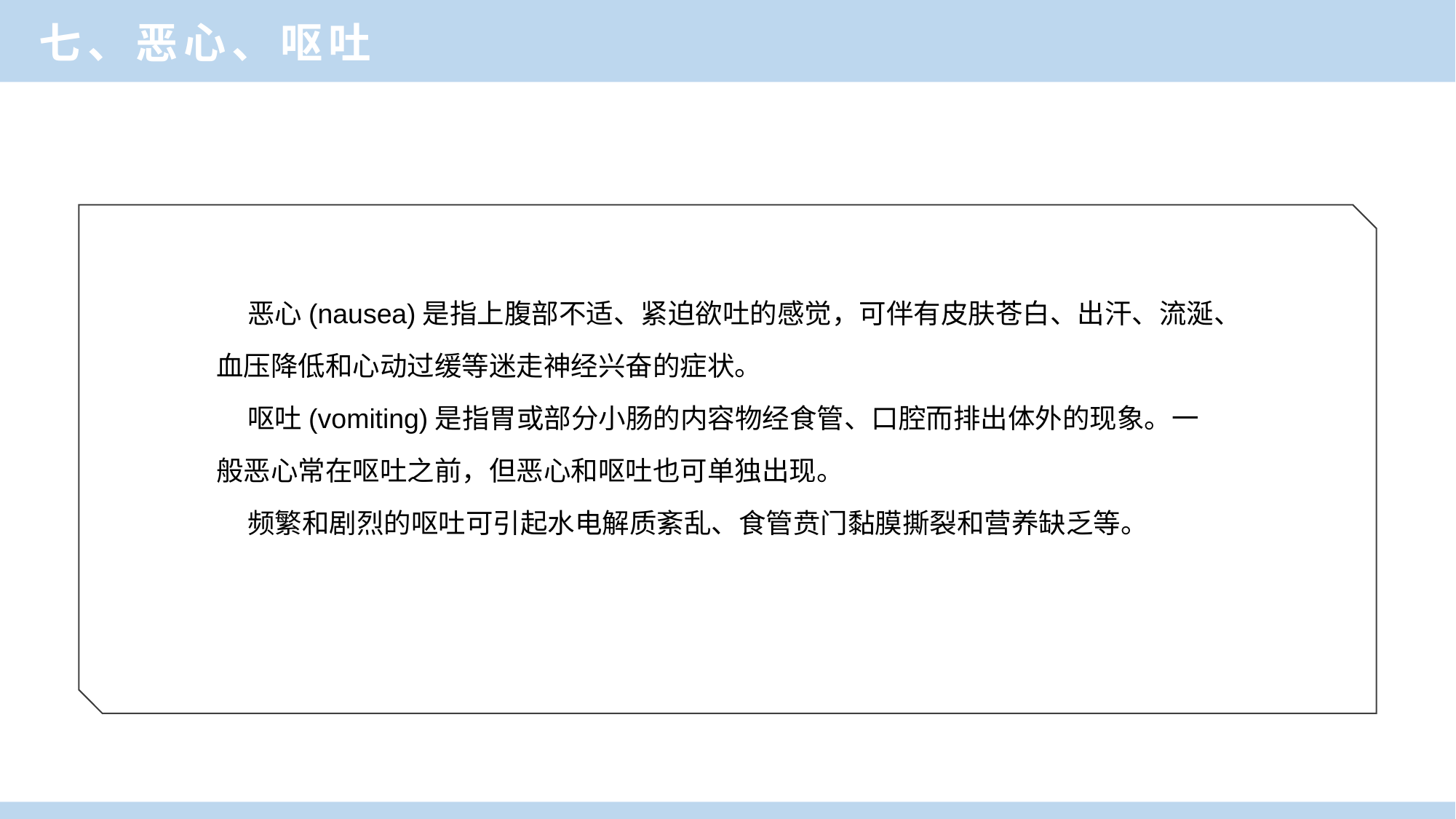

七、恶心、呕吐

    恶心(nausea)是指上腹部不适、紧迫欲吐的感觉，可伴有皮肤苍白、出汗、流涎、血压降低和心动过缓等迷走神经兴奋的症状。
    呕吐(vomiting)是指胃或部分小肠的内容物经食管、口腔而排出体外的现象。一般恶心常在呕吐之前，但恶心和呕吐也可单独出现。
    频繁和剧烈的呕吐可引起水电解质紊乱、食管贲门黏膜撕裂和营养缺乏等。